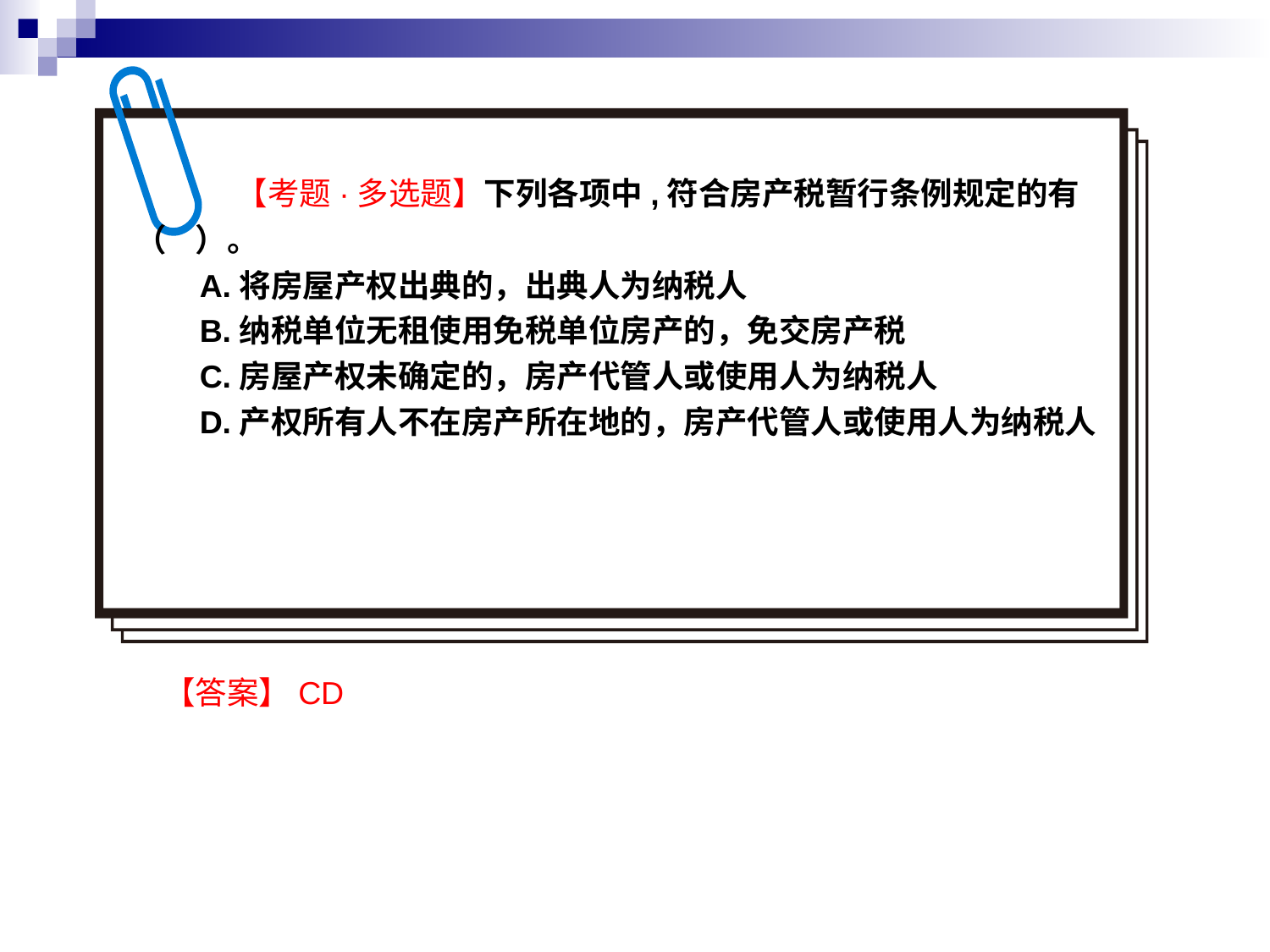

【考题·多选题】下列各项中,符合房产税暂行条例规定的有（    ）。
A.将房屋产权出典的，出典人为纳税人
B.纳税单位无租使用免税单位房产的，免交房产税
C.房屋产权未确定的，房产代管人或使用人为纳税人
D.产权所有人不在房产所在地的，房产代管人或使用人为纳税人
【答案】CD